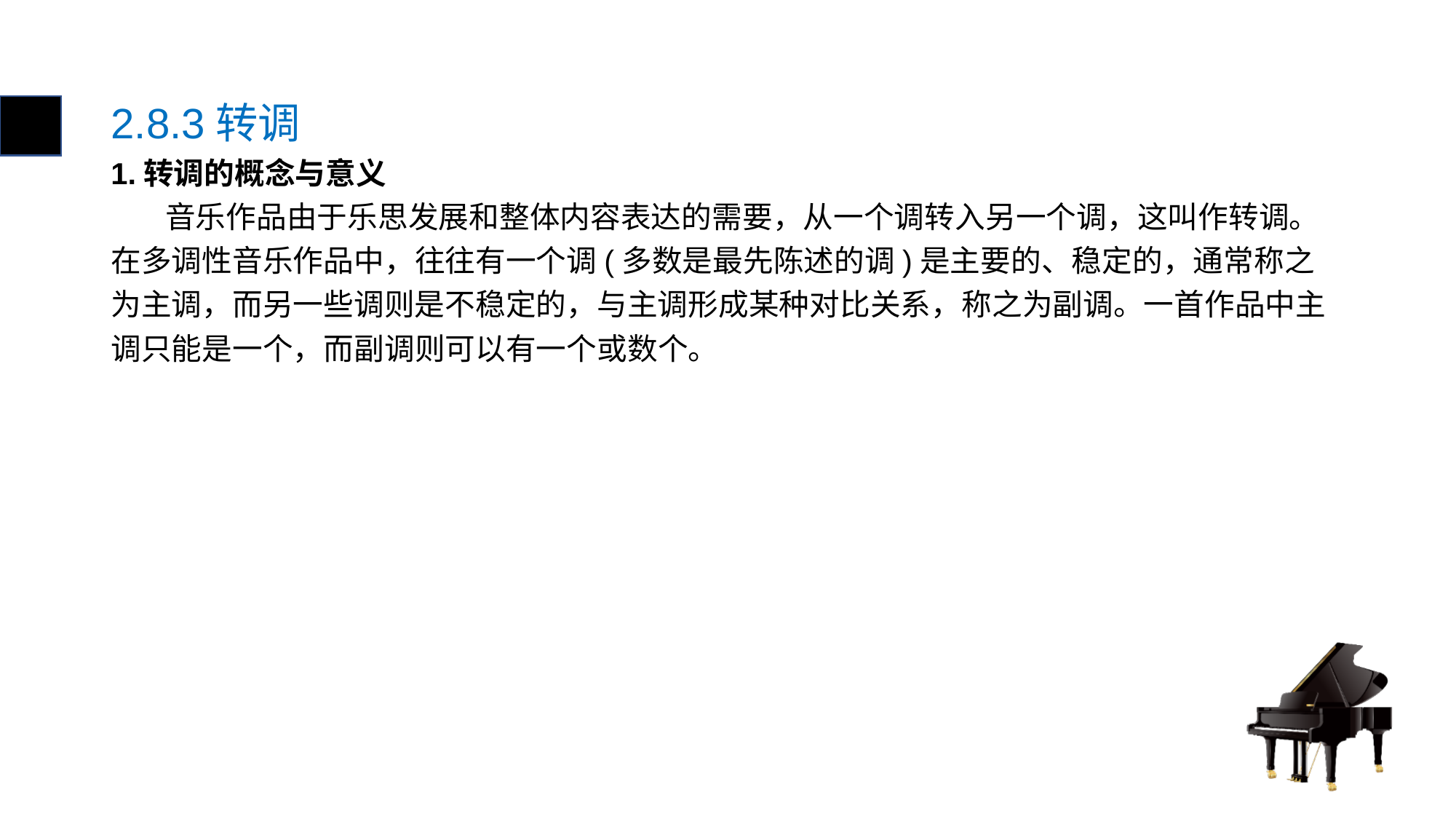

# 2.8.3转调
1.转调的概念与意义
       音乐作品由于乐思发展和整体内容表达的需要，从一个调转入另一个调，这叫作转调。
在多调性音乐作品中，往往有一个调(多数是最先陈述的调)是主要的、稳定的，通常称之为主调，而另一些调则是不稳定的，与主调形成某种对比关系，称之为副调。一首作品中主调只能是一个，而副调则可以有一个或数个。